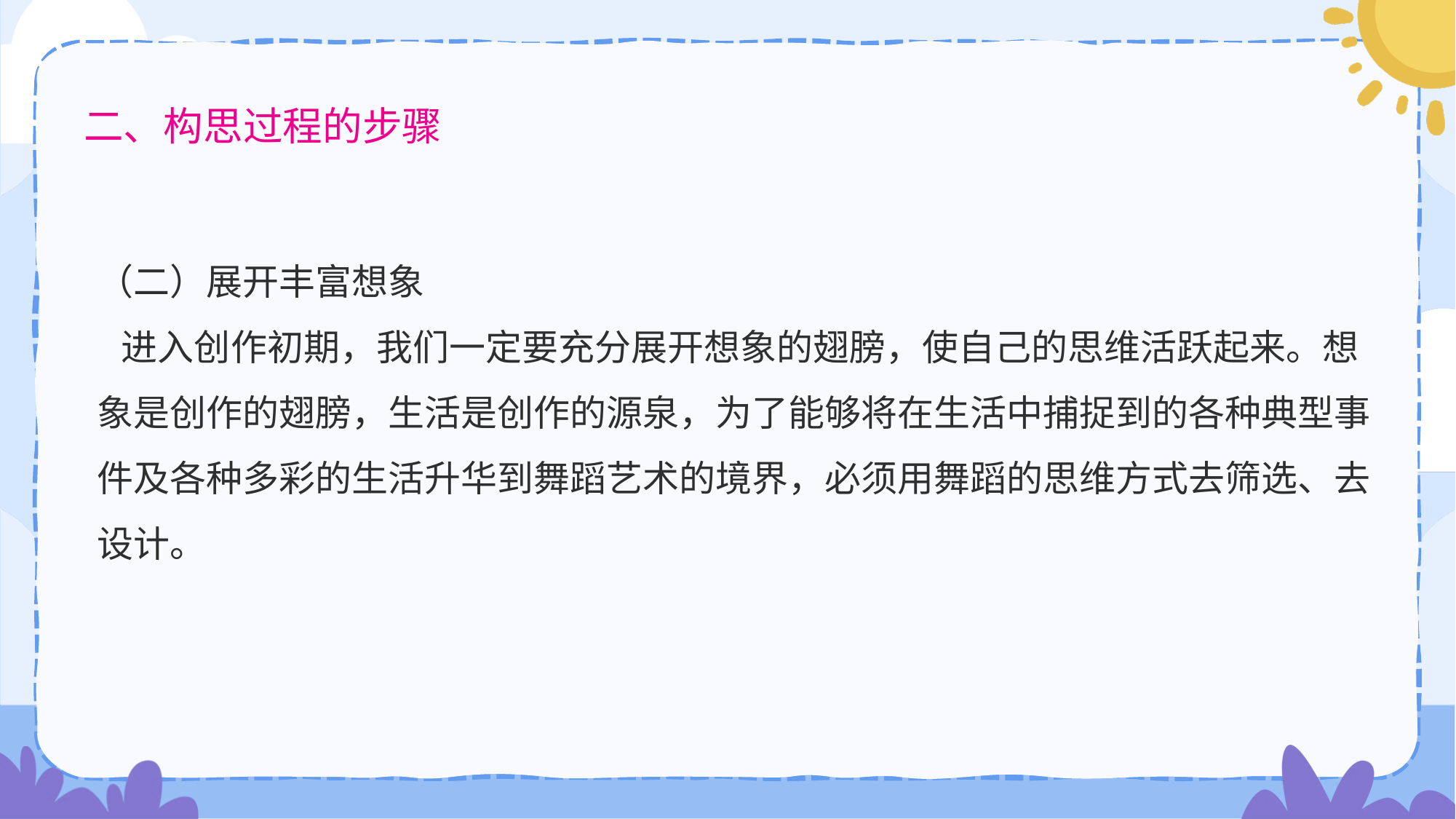

# 二、构思过程的步骤
（二）展开丰富想象
   进入创作初期，我们一定要充分展开想象的翅膀，使自己的思维活跃起来。想象是创作的翅膀，生活是创作的源泉，为了能够将在生活中捕捉到的各种典型事件及各种多彩的生活升华到舞蹈艺术的境界，必须用舞蹈的思维方式去筛选、去设计。